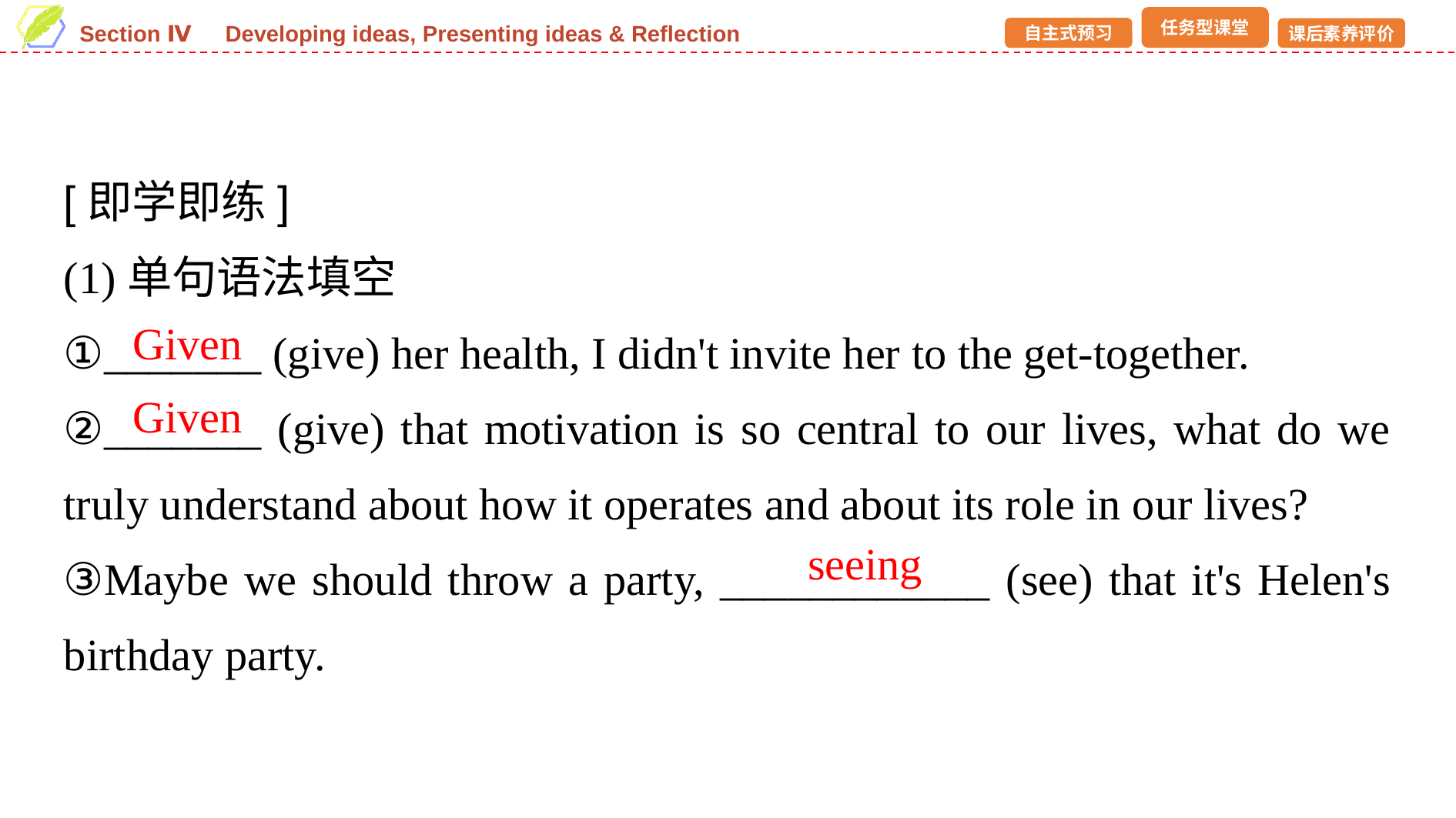

[即学即练]
(1)单句语法填空
①_______ (give) her health, I didn't invite her to the get-together.
②_______ (give) that motivation is so central to our lives, what do we truly understand about how it operates and about its role in our lives?
③Maybe we should throw a party, ____________ (see) that it's Helen's birthday party.
Given
Given
seeing